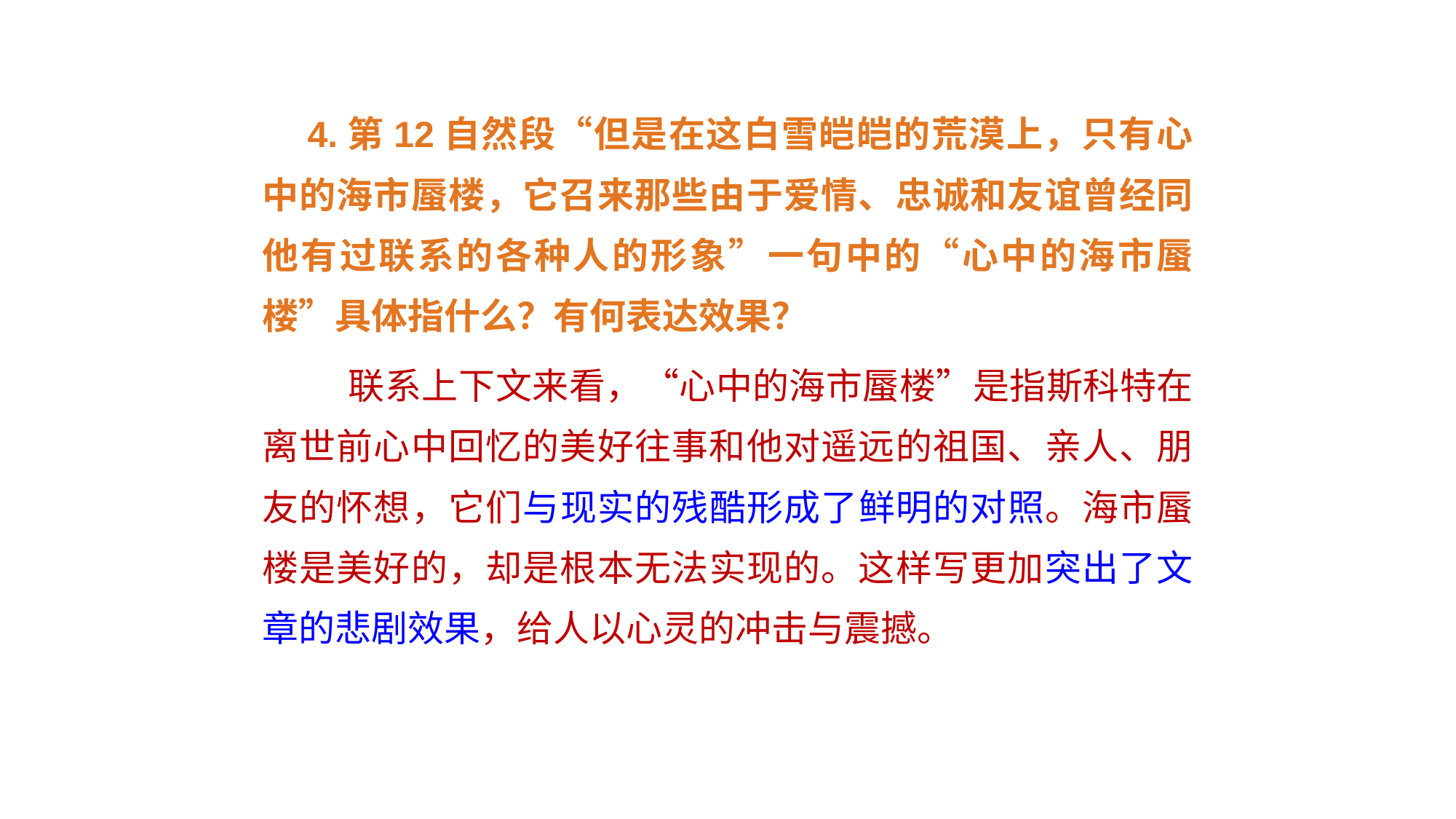

4.第12自然段“但是在这白雪皑皑的荒漠上，只有心中的海市蜃楼，它召来那些由于爱情、忠诚和友谊曾经同他有过联系的各种人的形象”一句中的“心中的海市蜃楼”具体指什么？有何表达效果？
         联系上下文来看，“心中的海市蜃楼”是指斯科特在离世前心中回忆的美好往事和他对遥远的祖国、亲人、朋友的怀想，它们与现实的残酷形成了鲜明的对照。海市蜃楼是美好的，却是根本无法实现的。这样写更加突出了文章的悲剧效果，给人以心灵的冲击与震撼。